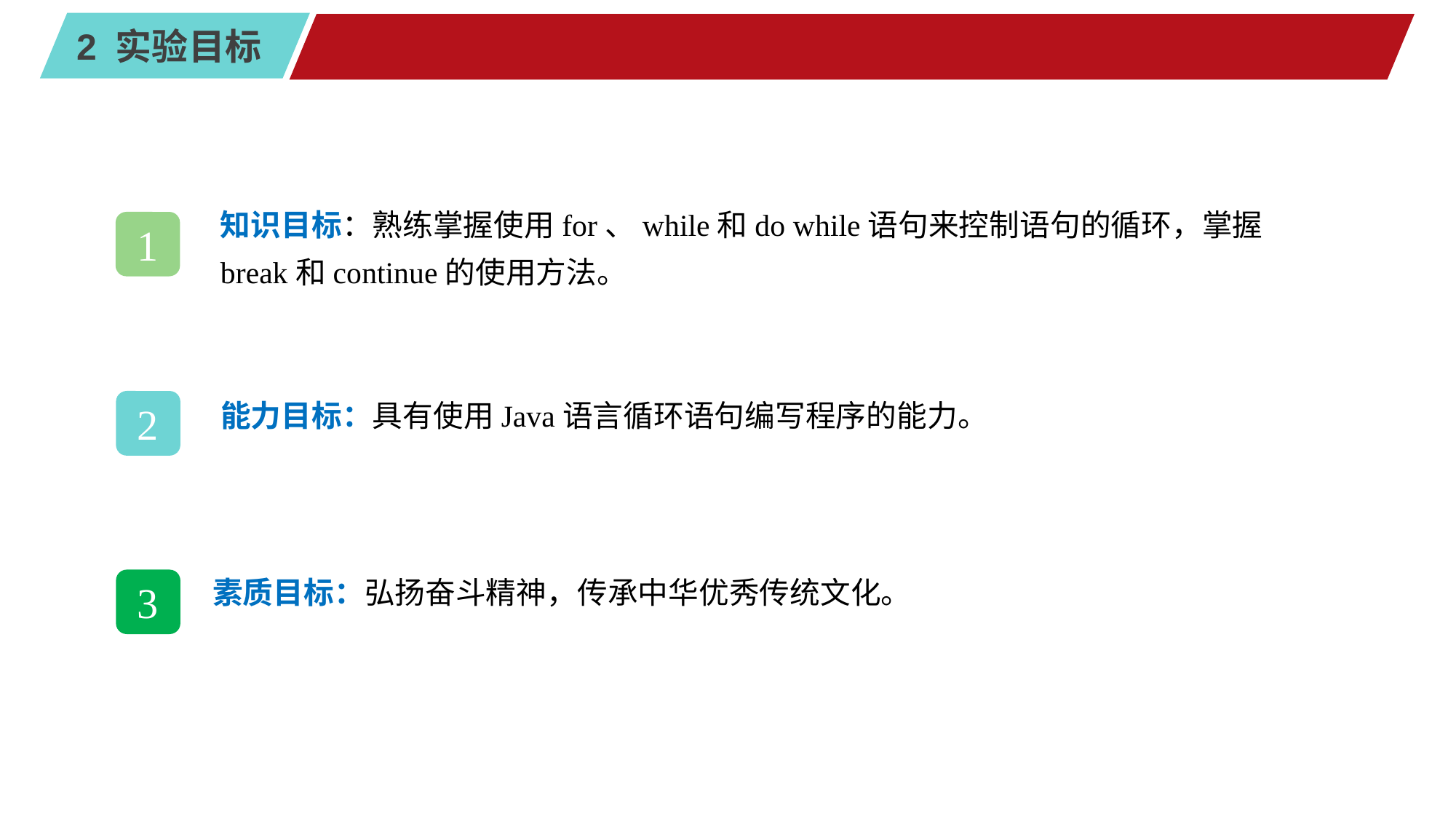

#
知识目标：熟练掌握使用for、while和do while语句来控制语句的循环，掌握break和continue的使用方法。
1
能力目标：具有使用Java语言循环语句编写程序的能力。
2
素质目标：弘扬奋斗精神，传承中华优秀传统文化。
3